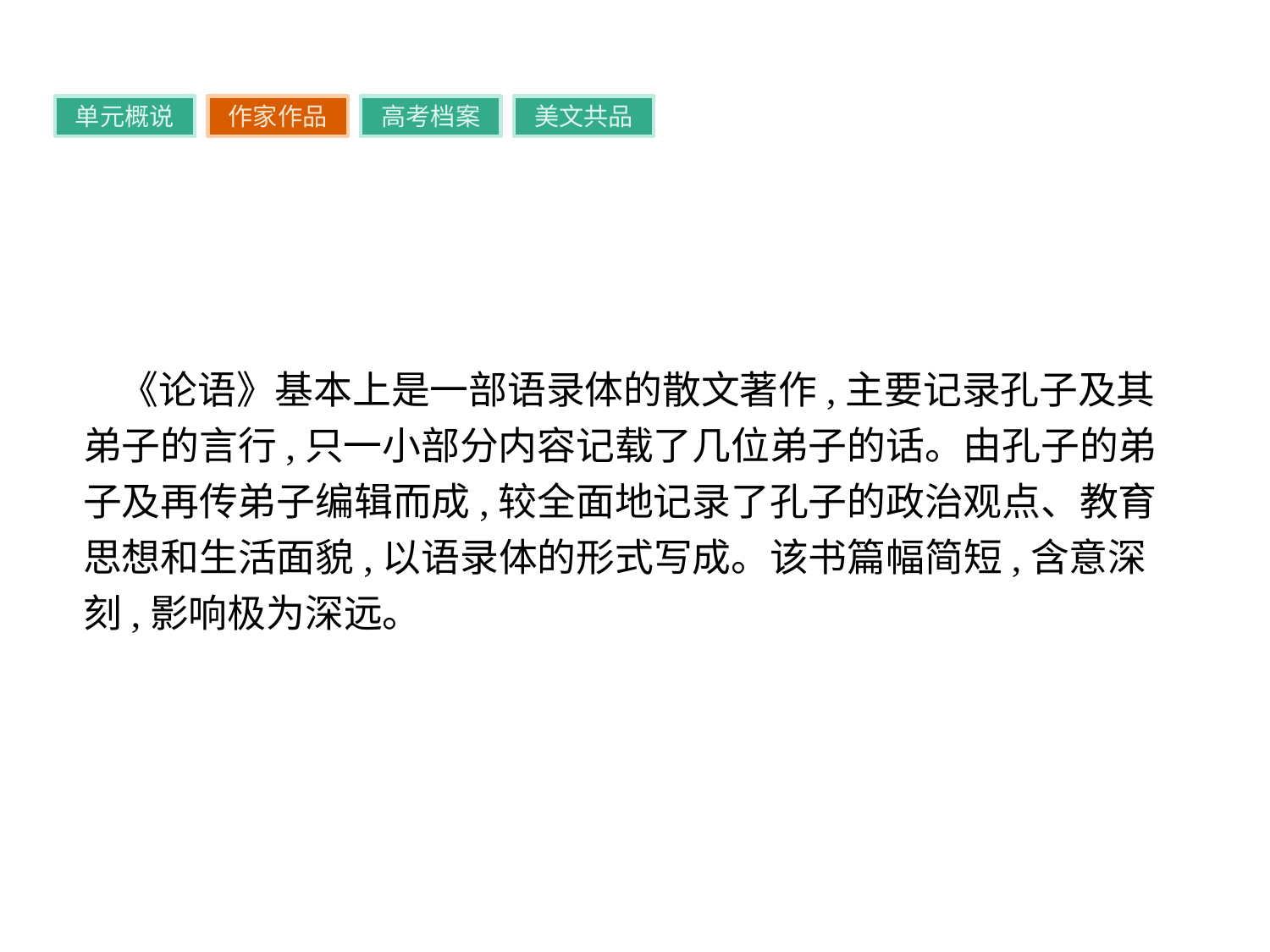

单元概说
作家作品
高考档案
美文共品
《论语》基本上是一部语录体的散文著作,主要记录孔子及其弟子的言行,只一小部分内容记载了几位弟子的话。由孔子的弟子及再传弟子编辑而成,较全面地记录了孔子的政治观点、教育思想和生活面貌,以语录体的形式写成。该书篇幅简短,含意深刻,影响极为深远。